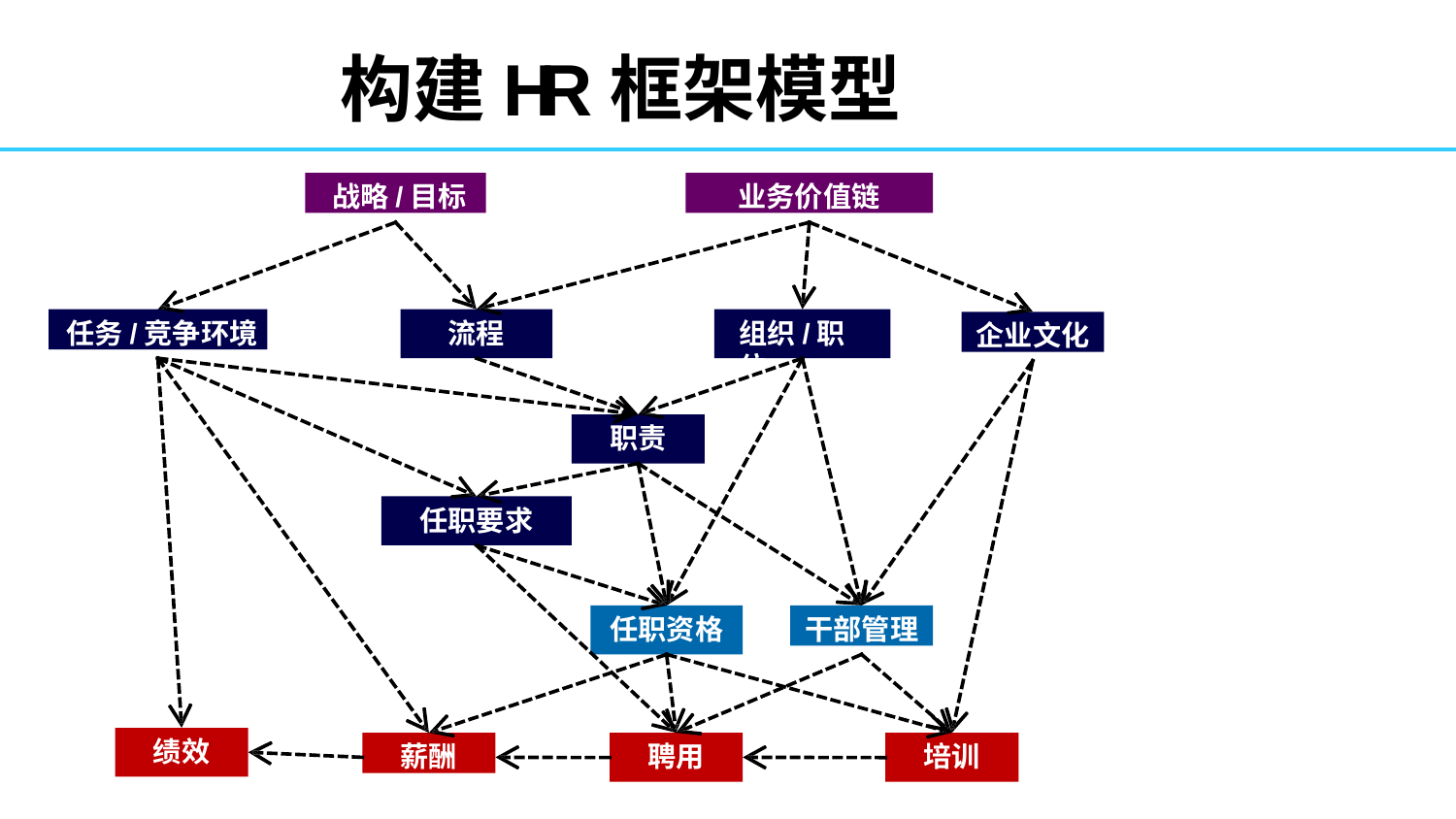

# 构建HR框架模型
战略/目标
业务价值链

任务/竞争环境

流程

企业文化
组织/职位

职责

任职要求

任职资格
干部管理

绩效
薪酬

聘用

培训